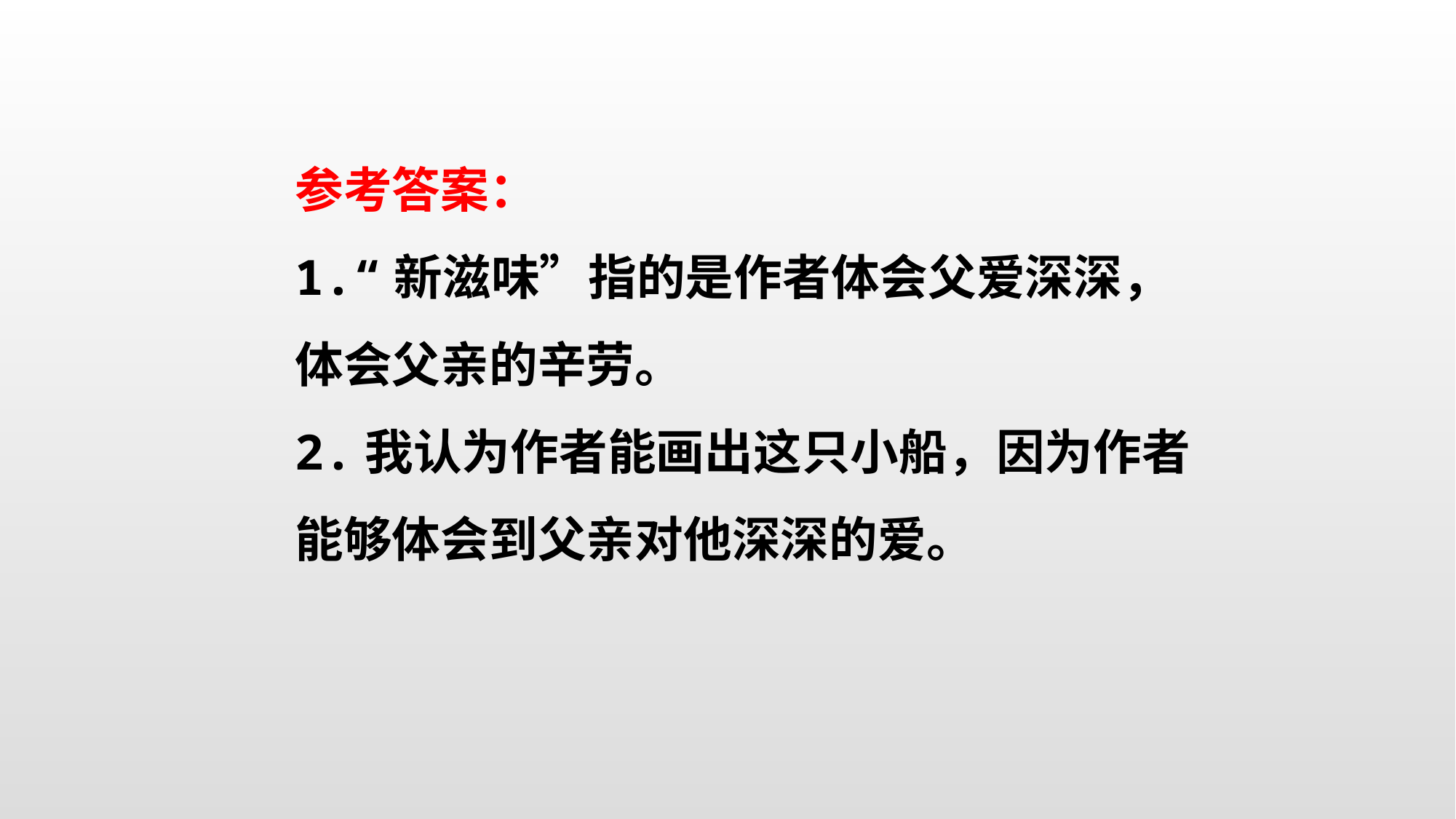

参考答案：
1.“新滋味”指的是作者体会父爱深深，体会父亲的辛劳。
2.我认为作者能画出这只小船，因为作者能够体会到父亲对他深深的爱。